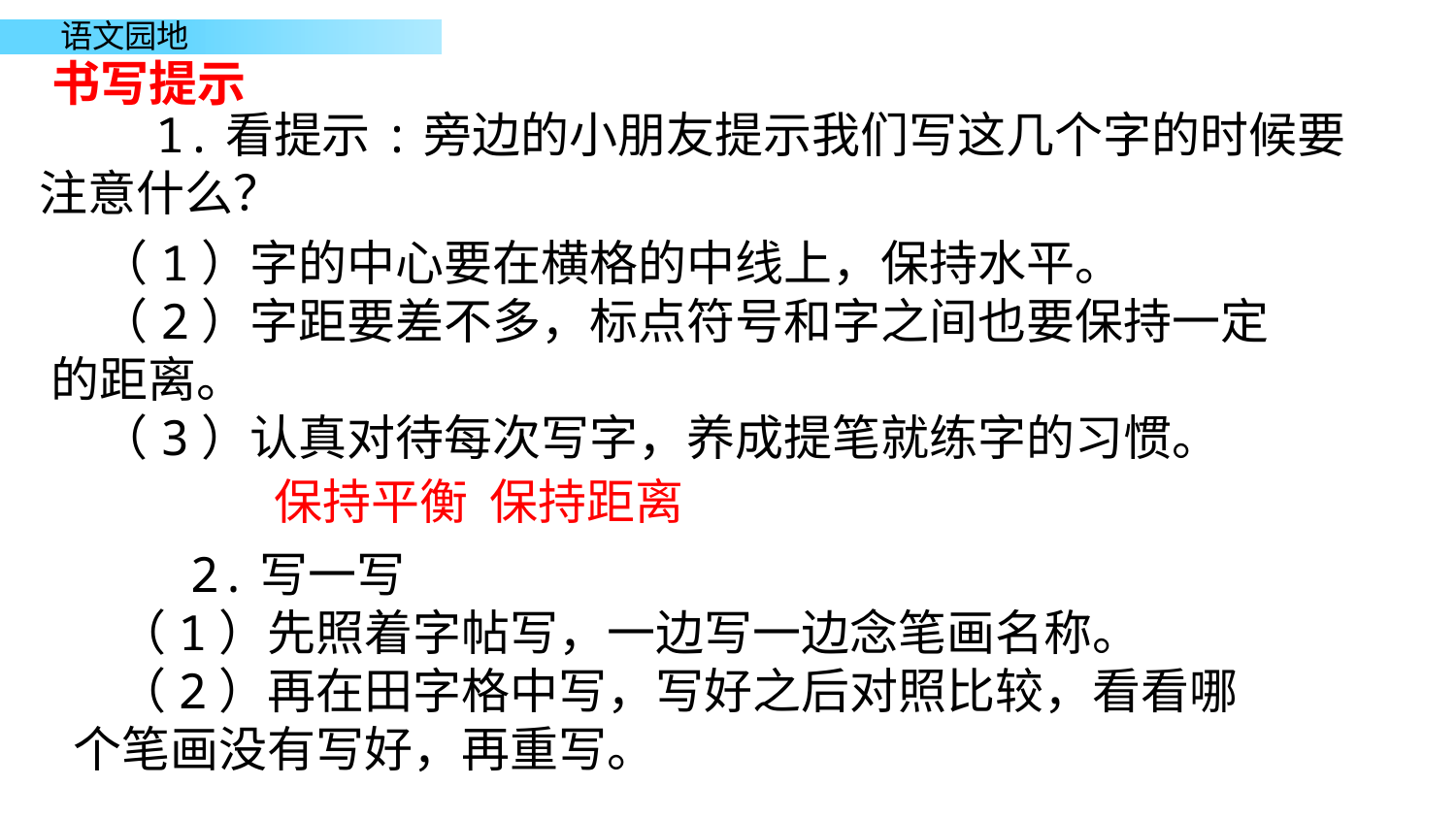

书写提示
    1.看提示:旁边的小朋友提示我们写这几个字的时候要注意什么？
（1）字的中心要在横格的中线上，保持水平。
（2）字距要差不多，标点符号和字之间也要保持一定的距离。
（3）认真对待每次写字，养成提笔就练字的习惯。
保持平衡  保持距离
    2.写一写
   （1）先照着字帖写，一边写一边念笔画名称。
   （2）再在田字格中写，写好之后对照比较，看看哪个笔画没有写好，再重写。